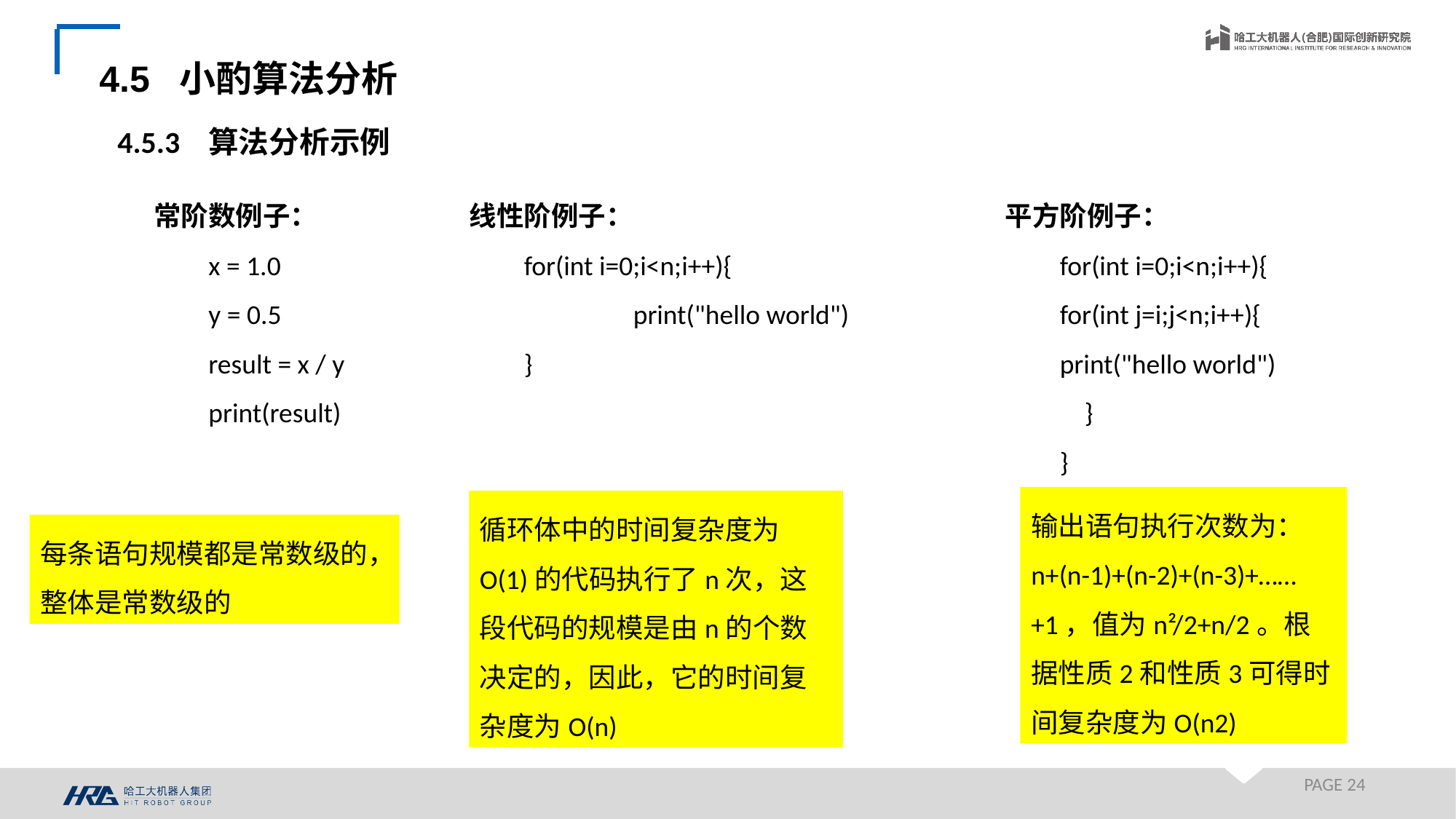

4.5  小酌算法分析
4.5.3   算法分析示例
常阶数例子：
x = 1.0
y = 0.5
result = x / y
print(result)
线性阶例子：
for(int i=0;i<n;i++){
	print("hello world")
}
平方阶例子：
for(int i=0;i<n;i++){
for(int j=i;j<n;i++){
print("hello world")
    }
}
输出语句执行次数为：n+(n-1)+(n-2)+(n-3)+……+1，值为n²/2+n/2。根据性质2和性质3可得时间复杂度为O(n2)
循环体中的时间复杂度为O(1)的代码执行了n次，这段代码的规模是由n的个数决定的，因此，它的时间复杂度为O(n)
每条语句规模都是常数级的，整体是常数级的